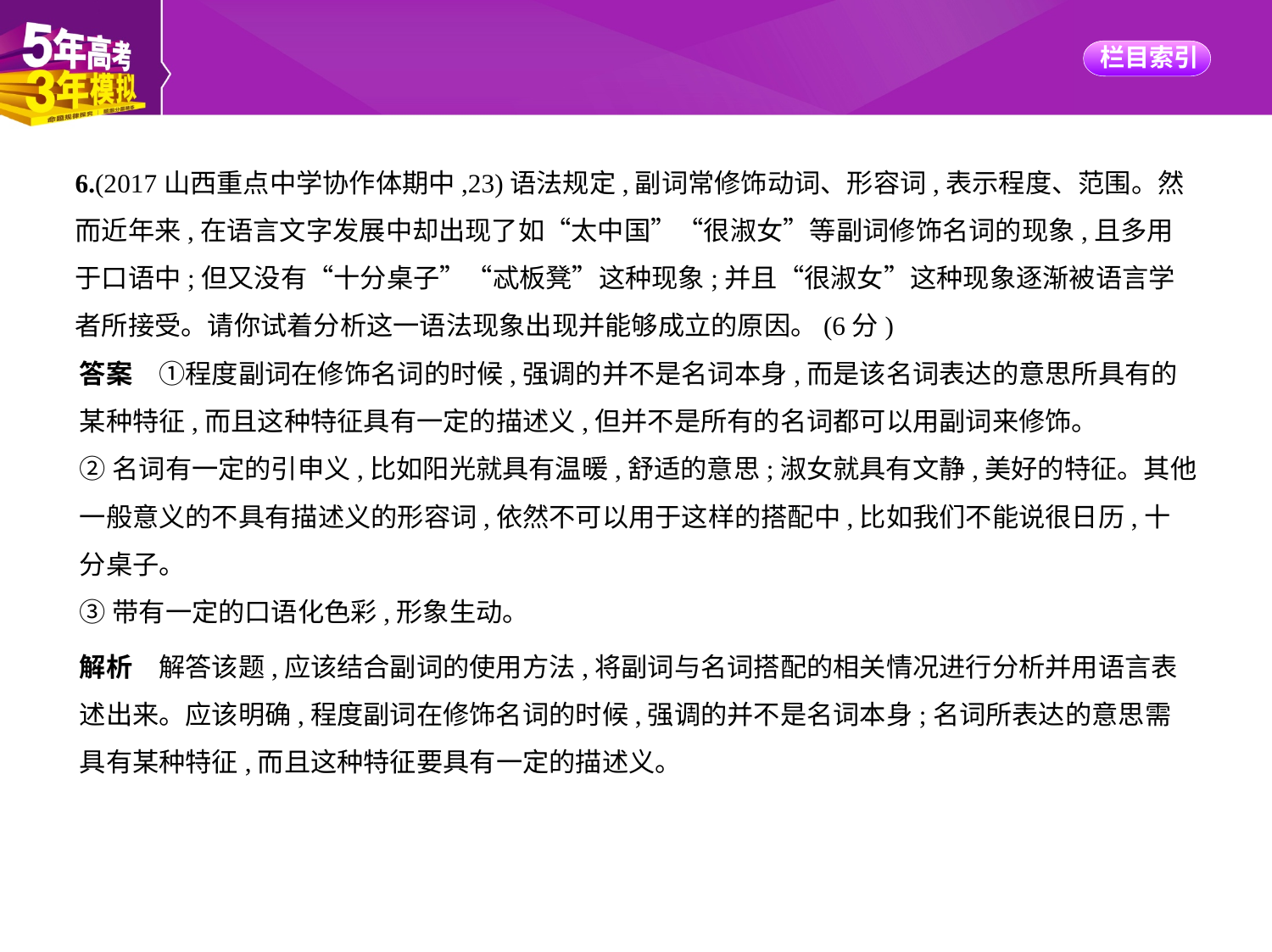

6.(2017山西重点中学协作体期中,23)语法规定,副词常修饰动词、形容词,表示程度、范围。然
而近年来,在语言文字发展中却出现了如“太中国”“很淑女”等副词修饰名词的现象,且多用
于口语中;但又没有“十分桌子”“忒板凳”这种现象;并且“很淑女”这种现象逐渐被语言学
者所接受。请你试着分析这一语法现象出现并能够成立的原因。(6分)
答案　①程度副词在修饰名词的时候,强调的并不是名词本身,而是该名词表达的意思所具有的
某种特征,而且这种特征具有一定的描述义,但并不是所有的名词都可以用副词来修饰。
②名词有一定的引申义,比如阳光就具有温暖,舒适的意思;淑女就具有文静,美好的特征。其他
一般意义的不具有描述义的形容词,依然不可以用于这样的搭配中,比如我们不能说很日历,十
分桌子。
③带有一定的口语化色彩,形象生动。
解析　解答该题,应该结合副词的使用方法,将副词与名词搭配的相关情况进行分析并用语言表
述出来。应该明确,程度副词在修饰名词的时候,强调的并不是名词本身;名词所表达的意思需
具有某种特征,而且这种特征要具有一定的描述义。